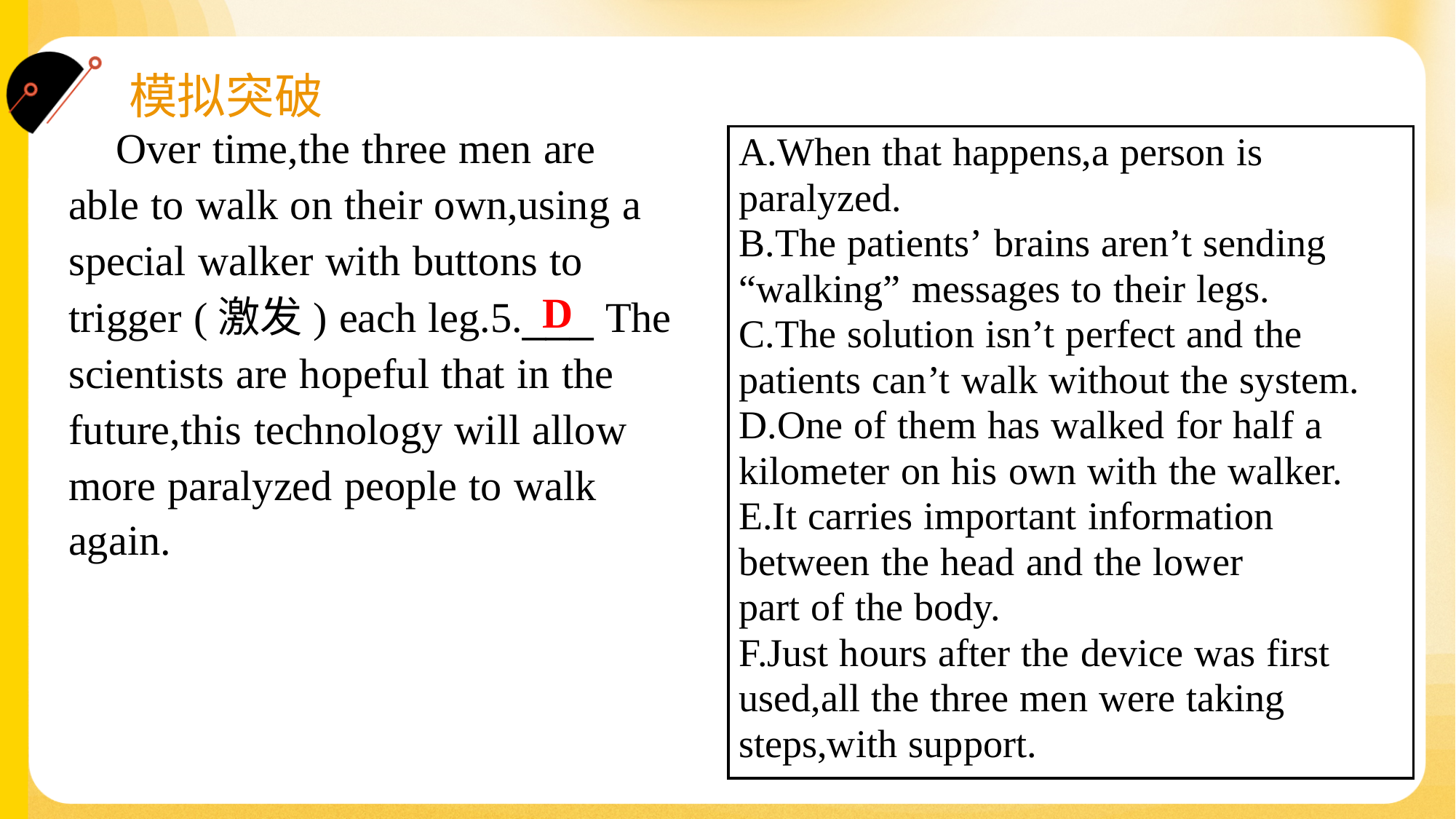

Over time,the three men are
able to walk on their own,using a
special walker with buttons to
trigger (激发) each leg.5.___ The
scientists are hopeful that in the
future,this technology will allow
more paralyzed people to walk
again.#1.6

A.When that happens,a person is
paralyzed.
B.The patients’ brains aren’t sending
“walking” messages to their legs.
C.The solution isn’t perfect and the
patients can’t walk without the system.
D.One of them has walked for half a
kilometer on his own with the walker.
E.It carries important information
between the head and the lower
part of the body.
F.Just hours after the device was first
used,all the three men were taking
steps,with support.
D